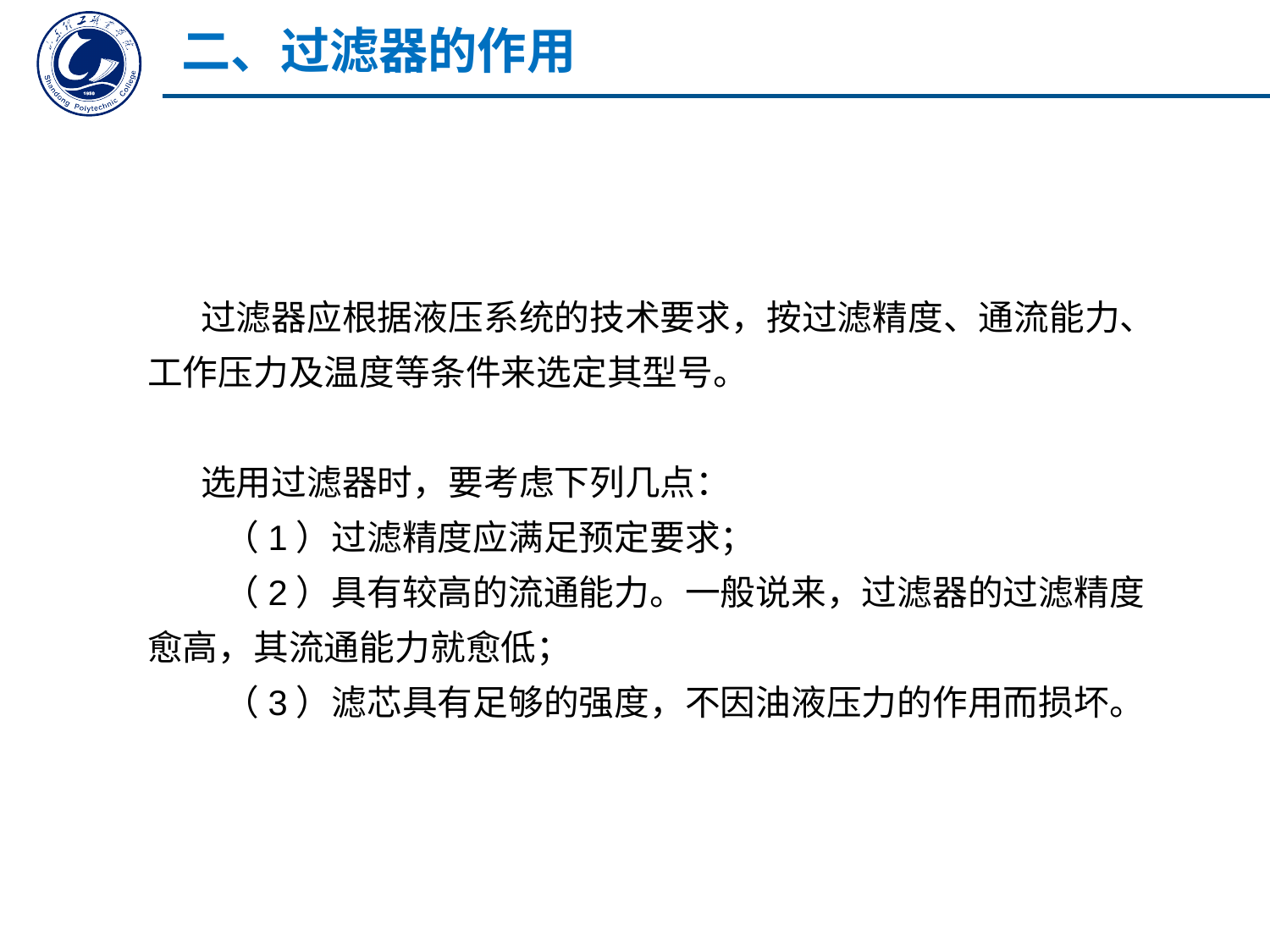

二、过滤器的作用
 过滤器应根据液压系统的技术要求，按过滤精度、通流能力、工作压力及温度等条件来选定其型号。

 选用过滤器时，要考虑下列几点：
    （1）过滤精度应满足预定要求；
    （2）具有较高的流通能力。一般说来，过滤器的过滤精度愈高，其流通能力就愈低；
    （3）滤芯具有足够的强度，不因油液压力的作用而损坏。